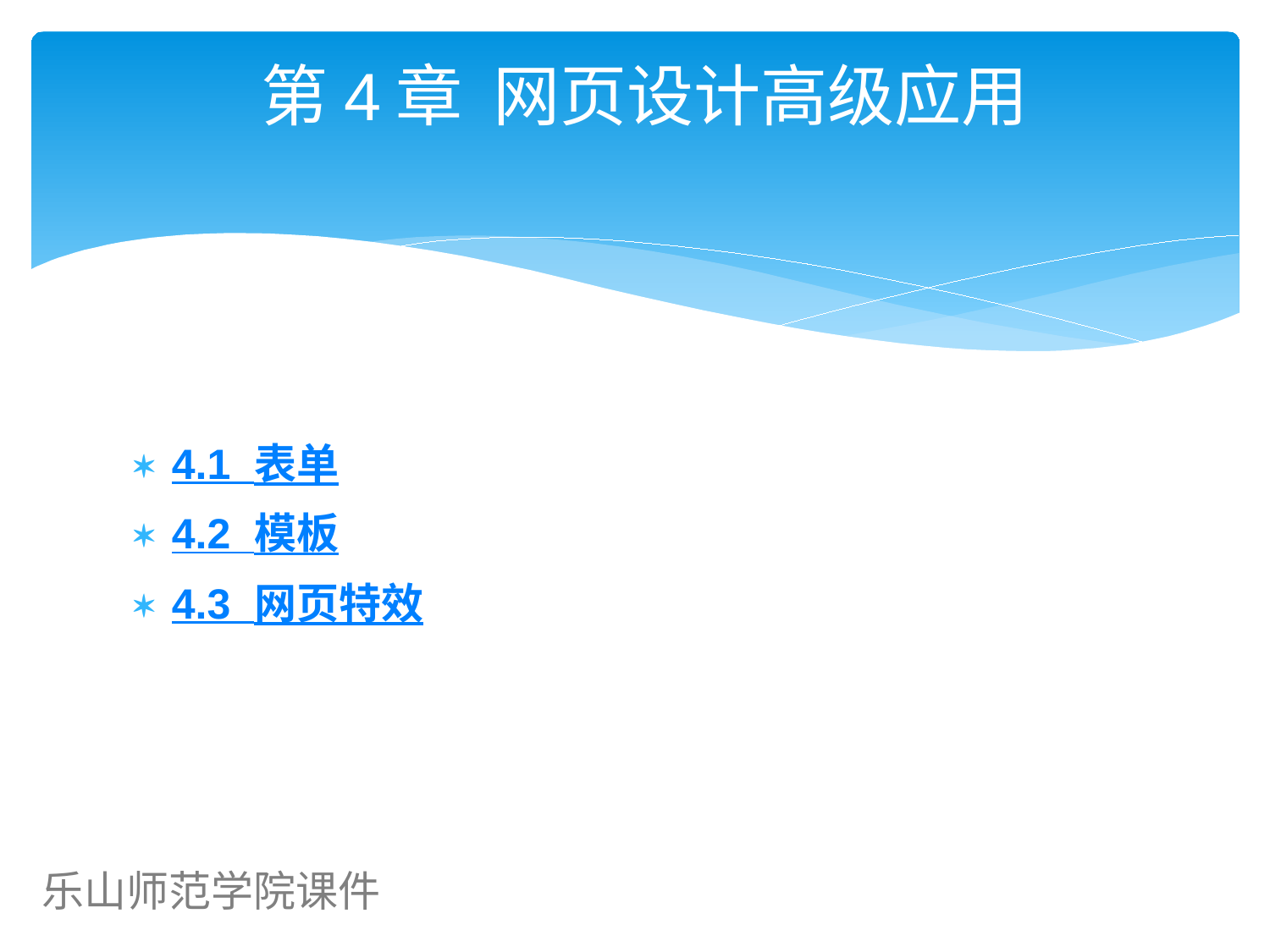

# 第4章  网页设计高级应用

4.1  表单
4.2  模板
4.3  网页特效